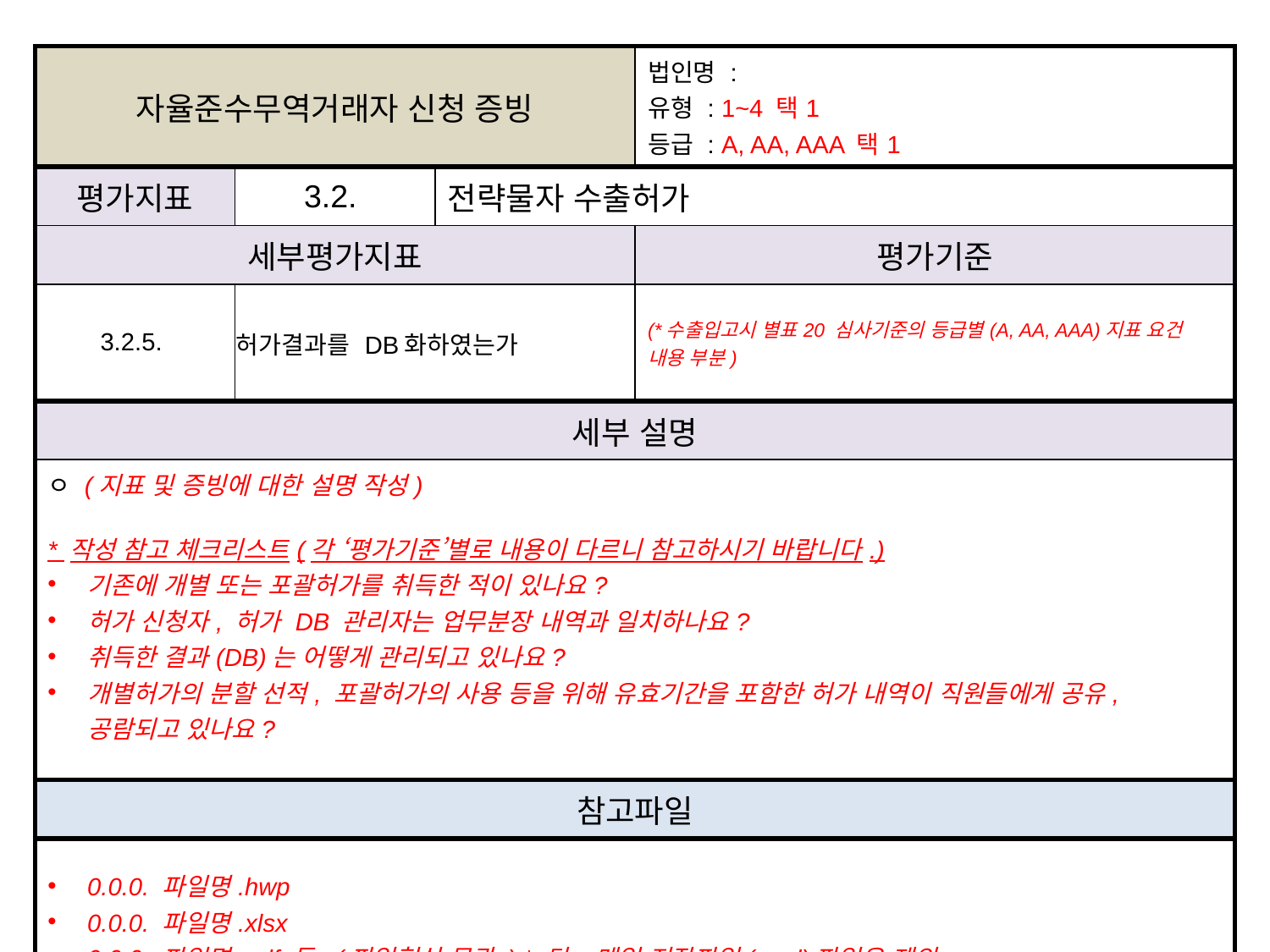

| 자율준수무역거래자 신청 증빙 |  |  | 법인명 : 유형 : 1~4 택1 등급 : A, AA, AAA 택1 |
| --- | --- | --- | --- |
| 평가지표 | 3.2. | 전략물자 수출허가 |  |
| 세부평가지표 |  |  | 평가기준 |
| 3.2.5. | 허가결과를 DB화하였는가 |  | (\*수출입고시 별표20 심사기준의 등급별(A, AA, AAA)지표 요건 내용 부분) |
| 세부 설명 |  |  |  |
| ㅇ (지표 및 증빙에 대한 설명 작성) \* 작성 참고 체크리스트(각 ‘평가기준’별로 내용이 다르니 참고하시기 바랍니다.) 기존에 개별 또는 포괄허가를 취득한 적이 있나요? 허가 신청자, 허가 DB 관리자는 업무분장 내역과 일치하나요? 취득한 결과(DB)는 어떻게 관리되고 있나요? 개별허가의 분할 선적, 포괄허가의 사용 등을 위해 유효기간을 포함한 허가 내역이 직원들에게 공유, 공람되고 있나요? |  |  |  |
| 참고파일 |  |  |  |
| 0.0.0. 파일명.hwp 0.0.0. 파일명.xlsx 0.0.0. 파일명.pdf 등. (파일형식 무관.) \* 단, 메일 저장파일(.eml)파일은 제외 |  |  |  |